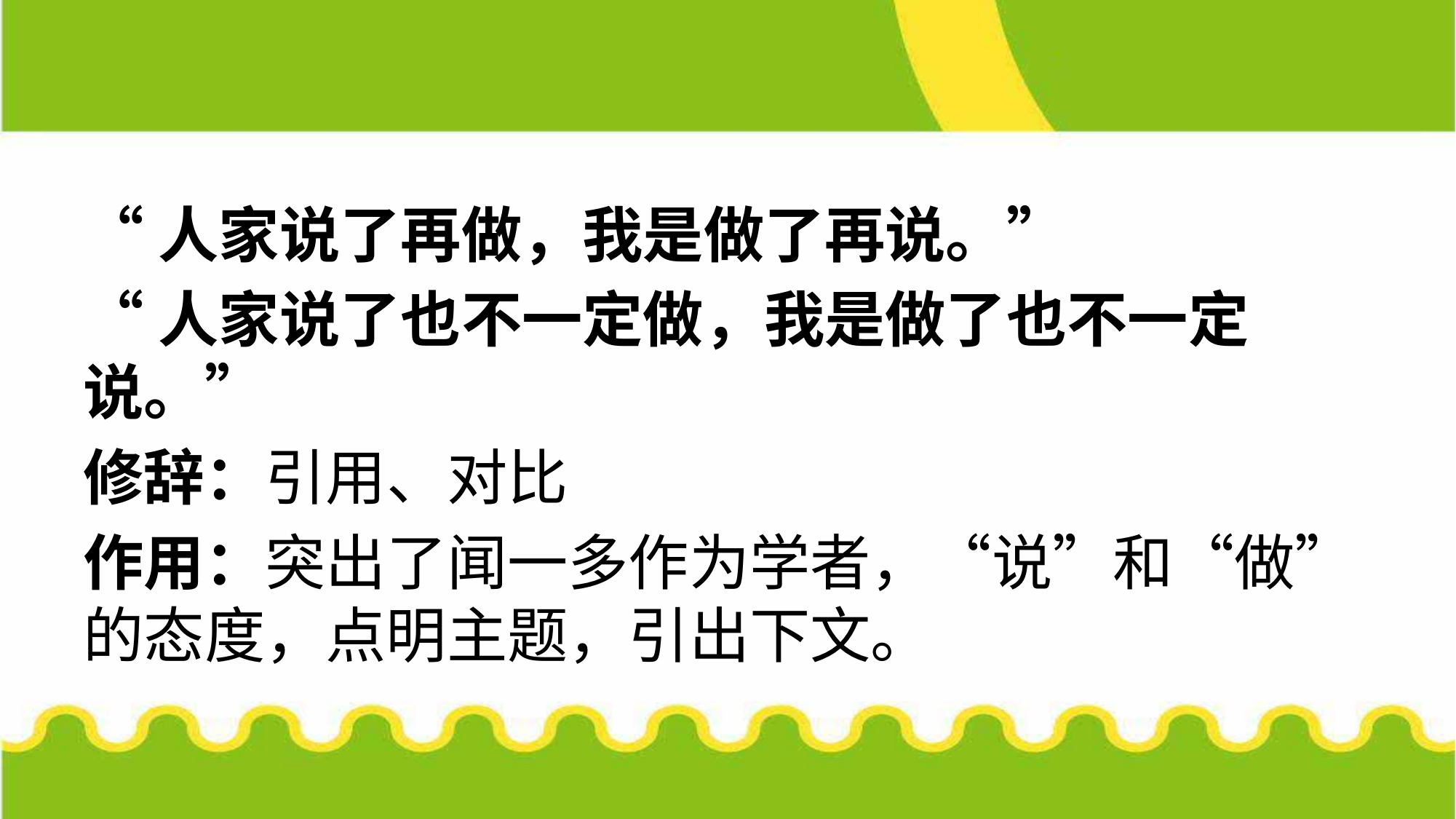

#
“人家说了再做，我是做了再说。”
“人家说了也不一定做，我是做了也不一定说。”
修辞：引用、对比
作用：突出了闻一多作为学者，“说”和“做”的态度，点明主题，引出下文。